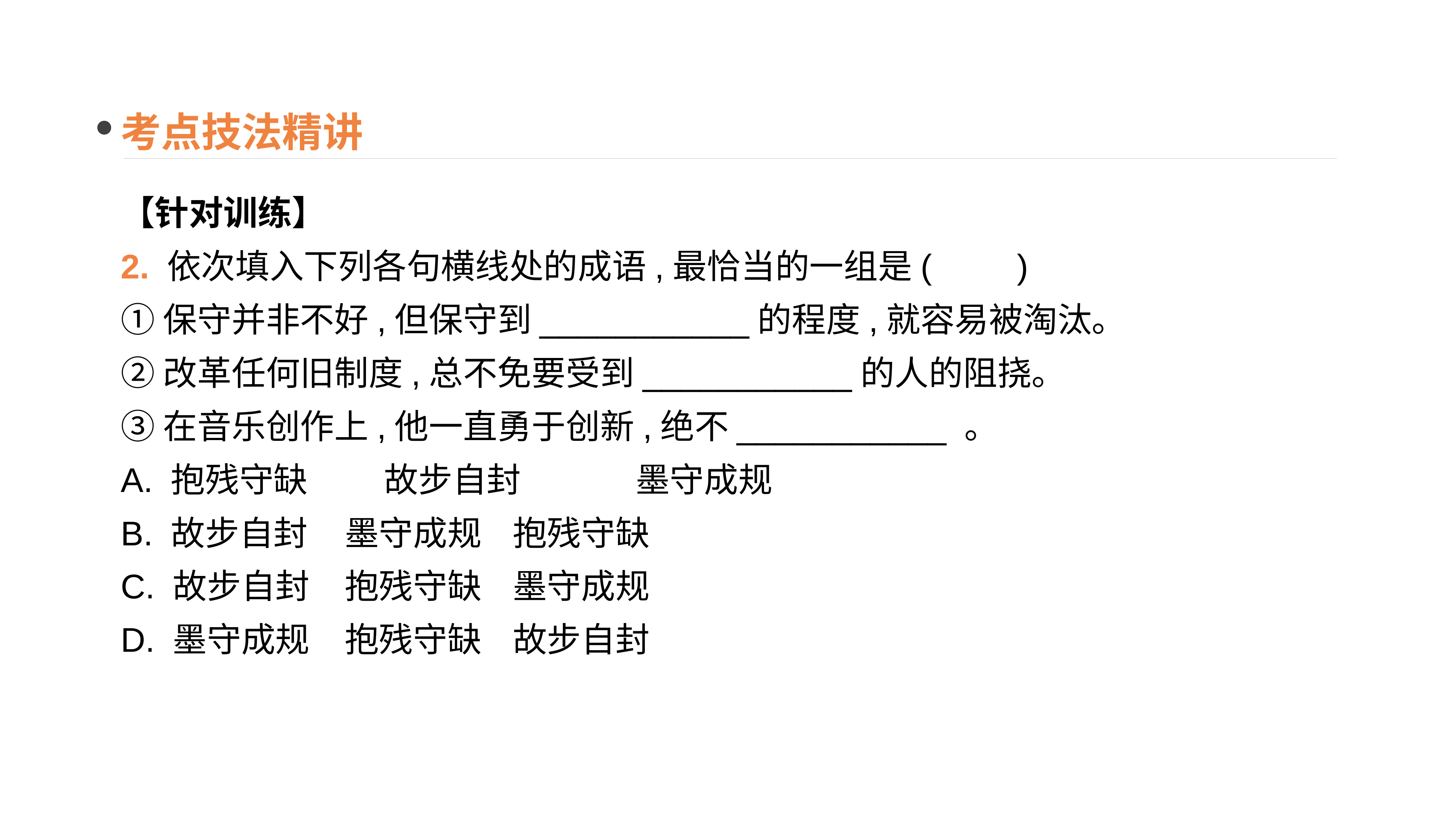

考点技法精讲

【针对训练】
2. 依次填入下列各句横线处的成语,最恰当的一组是(　　)
①保守并非不好,但保守到___________的程度,就容易被淘汰。
②改革任何旧制度,总不免要受到___________的人的阻挠。
③在音乐创作上,他一直勇于创新,绝不___________ 。
A. 抱残守缺　　 故步自封　　      墨守成规
B. 故步自封	墨守成规	抱残守缺
C. 故步自封	抱残守缺	墨守成规
D. 墨守成规	抱残守缺	故步自封